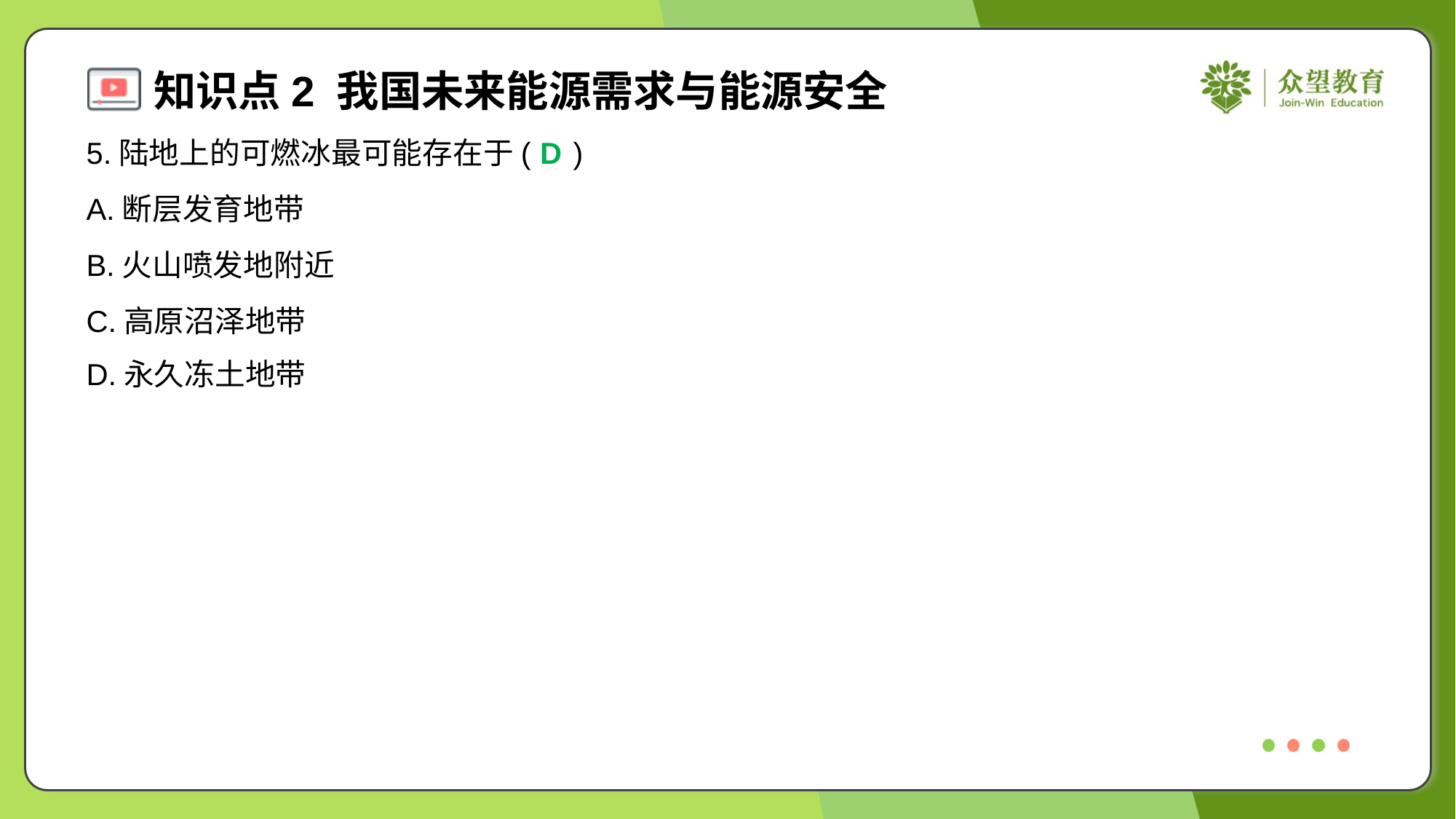

5.陆地上的可燃冰最可能存在于(     )
D
A.断层发育地带
B.火山喷发地附近
C.高原沼泽地带
D.永久冻土地带